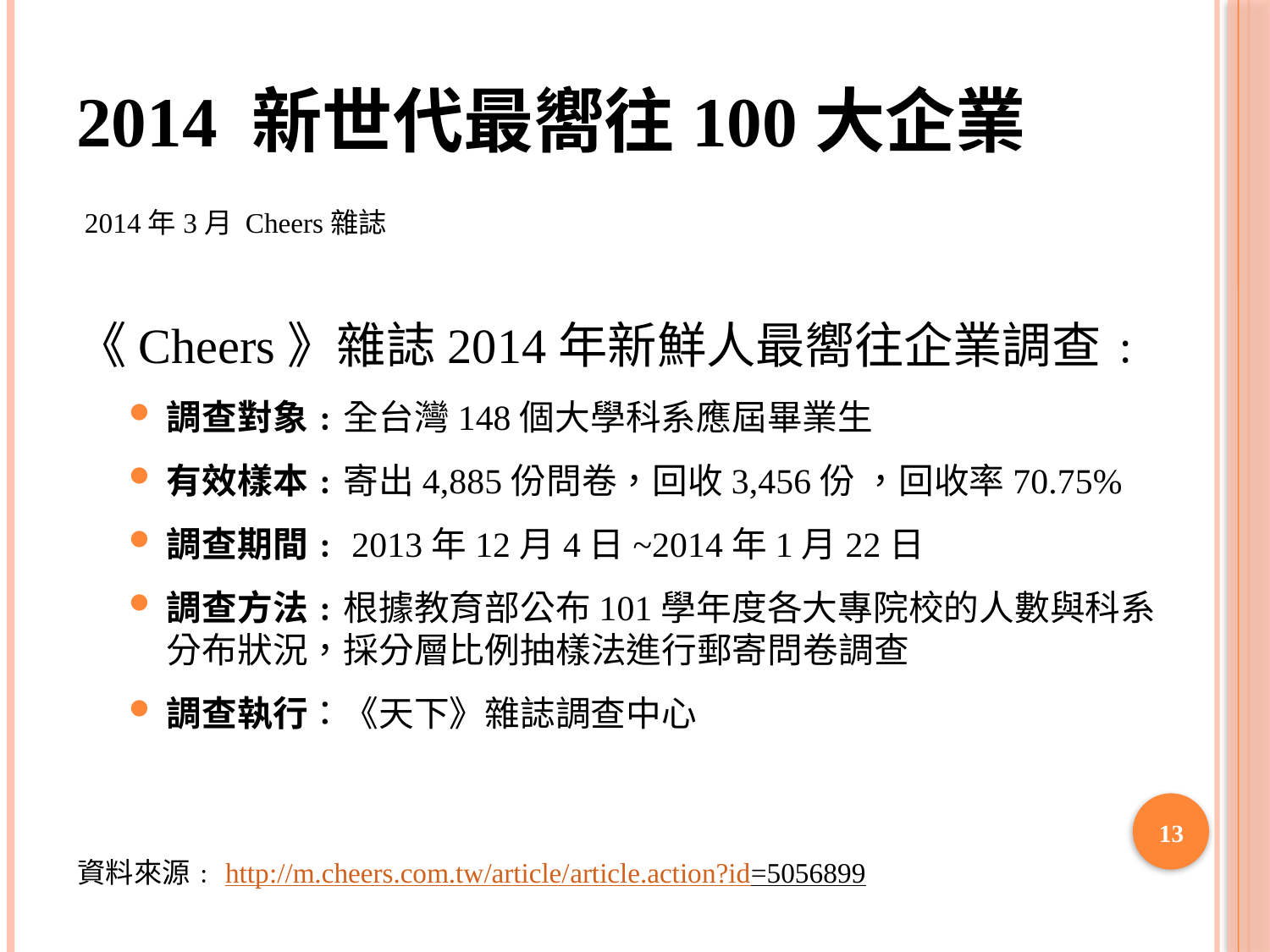

2014 新世代最嚮往100大企業
 2014年3月 Cheers雜誌

《Cheers》雜誌2014年新鮮人最嚮往企業調查﹕
調查對象﹕全台灣148個大學科系應屆畢業生
有效樣本﹕寄出4,885份問卷，回收3,456份 ，回收率70.75%
調查期間﹕2013年12月4日~2014年1月22日
調查方法﹕根據教育部公布101學年度各大專院校的人數與科系分布狀況，採分層比例抽樣法進行郵寄問卷調查
調查執行：《天下》雜誌調查中心

資料來源﹕http://m.cheers.com.tw/article/article.action?id=5056899
13